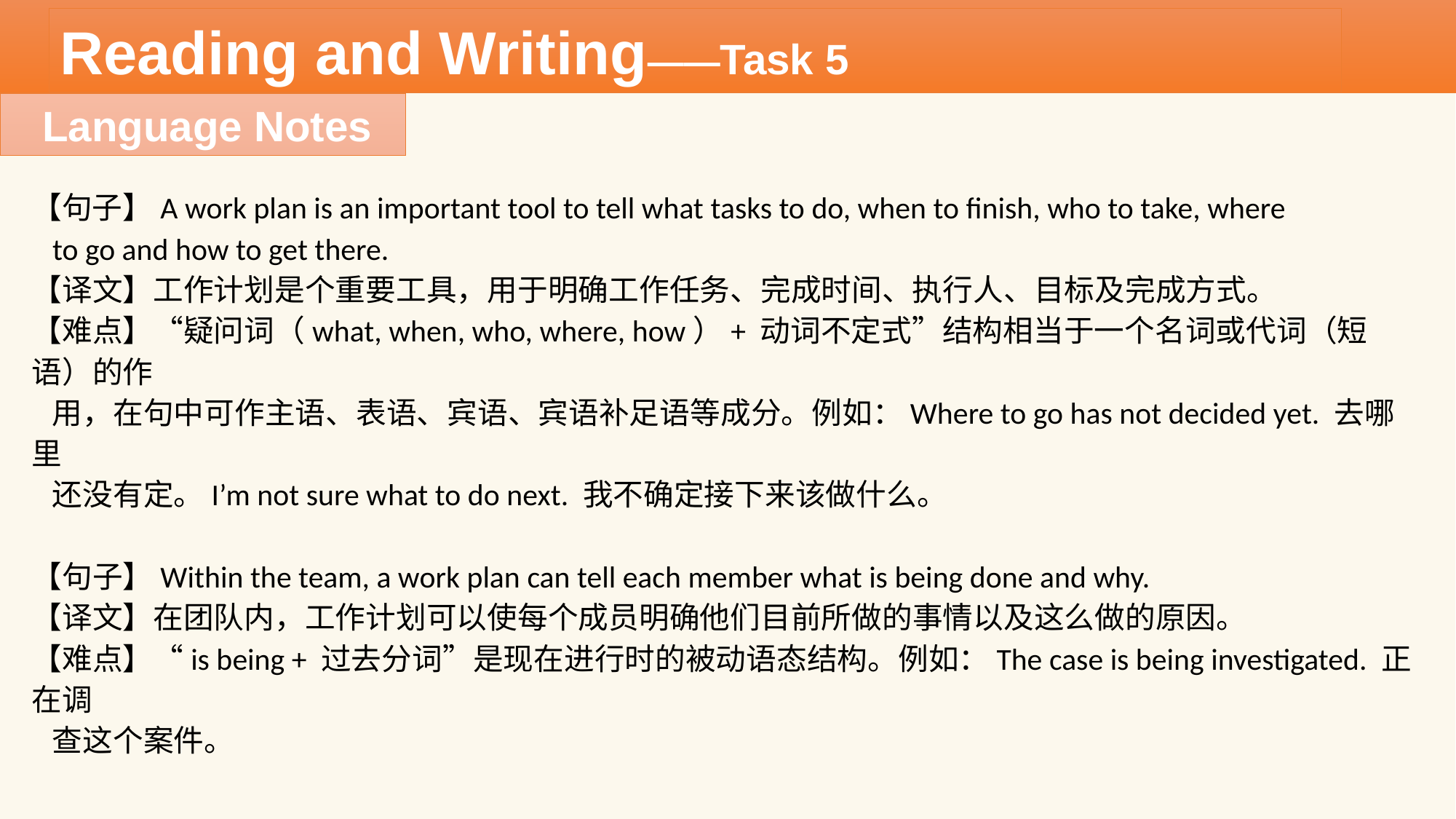

Reading and Writing——Task 5
Language Notes
【句子】A work plan is an important tool to tell what tasks to do, when to finish, who to take, where
   to go and how to get there.
【译文】工作计划是个重要工具，用于明确工作任务、完成时间、执行人、目标及完成方式。
【难点】“疑问词（what, when, who, where, how）+ 动词不定式”结构相当于一个名词或代词（短语）的作
  用，在句中可作主语、表语、宾语、宾语补足语等成分。例如：Where to go has not decided yet. 去哪里
  还没有定。I’m not sure what to do next. 我不确定接下来该做什么。

【句子】Within the team, a work plan can tell each member what is being done and why.
【译文】在团队内，工作计划可以使每个成员明确他们目前所做的事情以及这么做的原因。
【难点】“is being + 过去分词”是现在进行时的被动语态结构。例如：The case is being investigated. 正在调
  查这个案件。